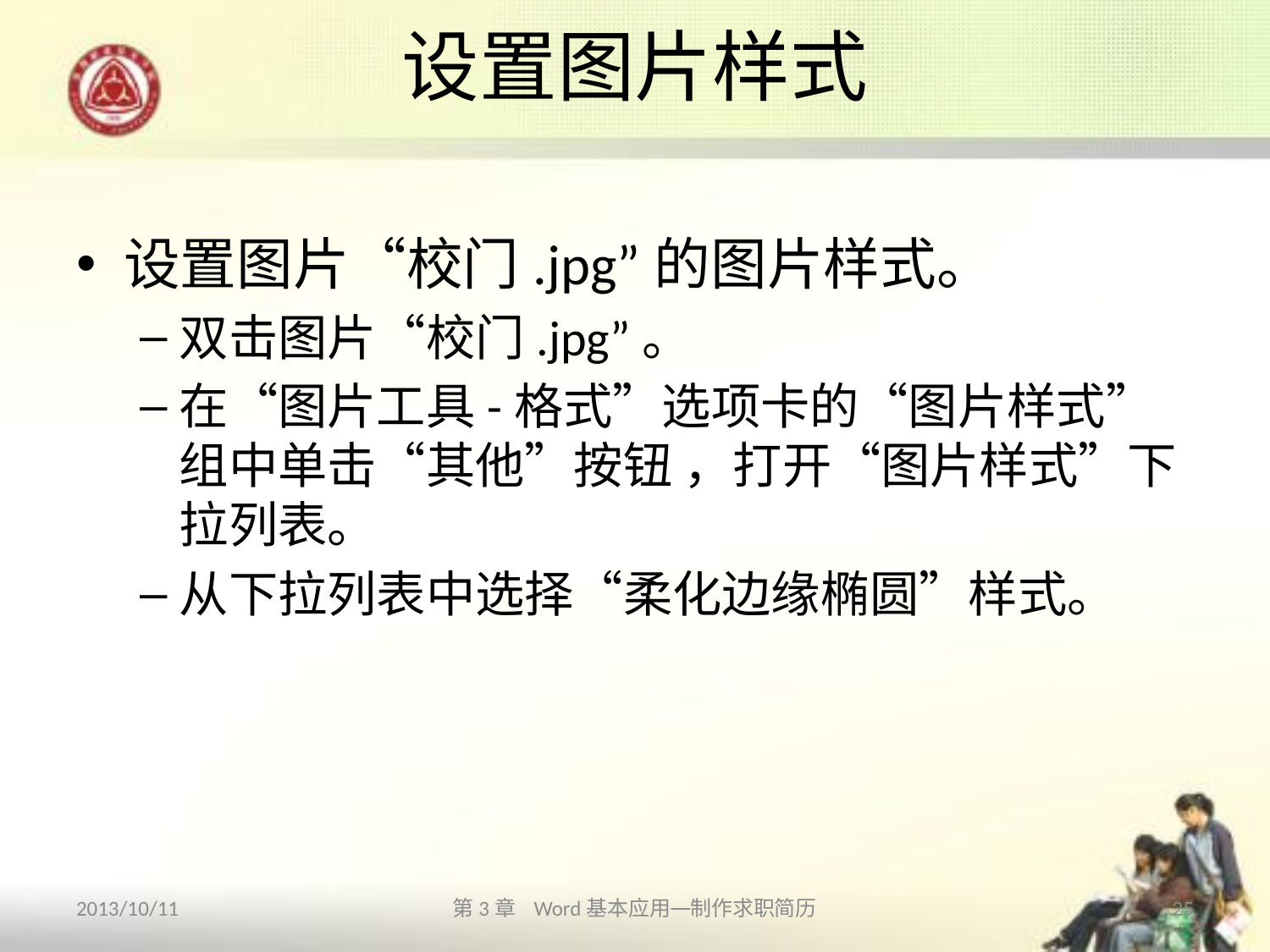

# 设置图片样式
设置图片“校门.jpg”的图片样式。
双击图片“校门.jpg”。
在“图片工具-格式”选项卡的“图片样式”组中单击“其他”按钮 ，打开“图片样式”下拉列表。
从下拉列表中选择“柔化边缘椭圆”样式。

2013/10/11
第3章  Word基本应用—制作求职简历
25